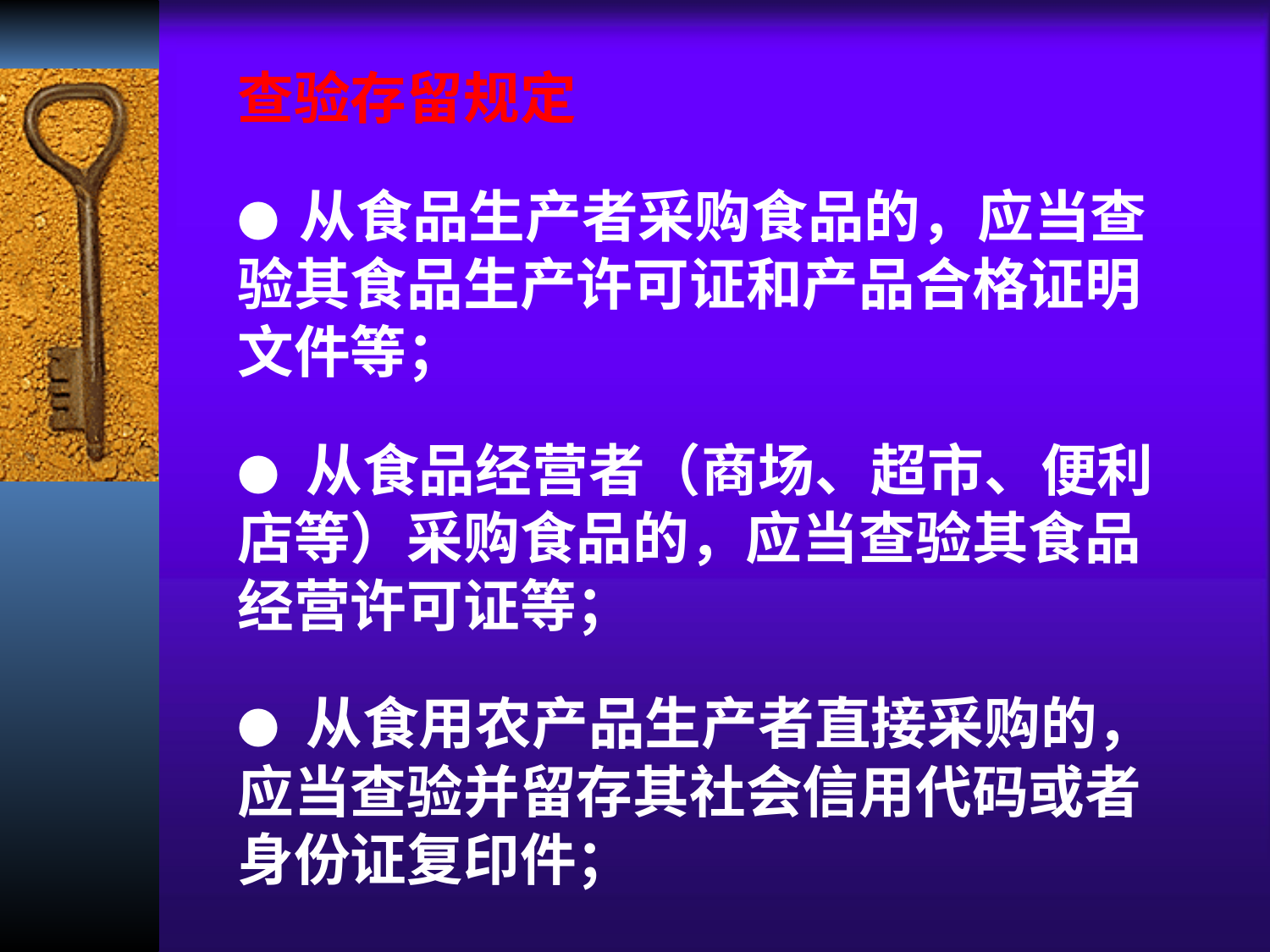

查验存留规定

● 从食品生产者采购食品的，应当查验其食品生产许可证和产品合格证明文件等；

● 从食品经营者（商场、超市、便利店等）采购食品的，应当查验其食品经营许可证等；

● 从食用农产品生产者直接采购的，应当查验并留存其社会信用代码或者身份证复印件；